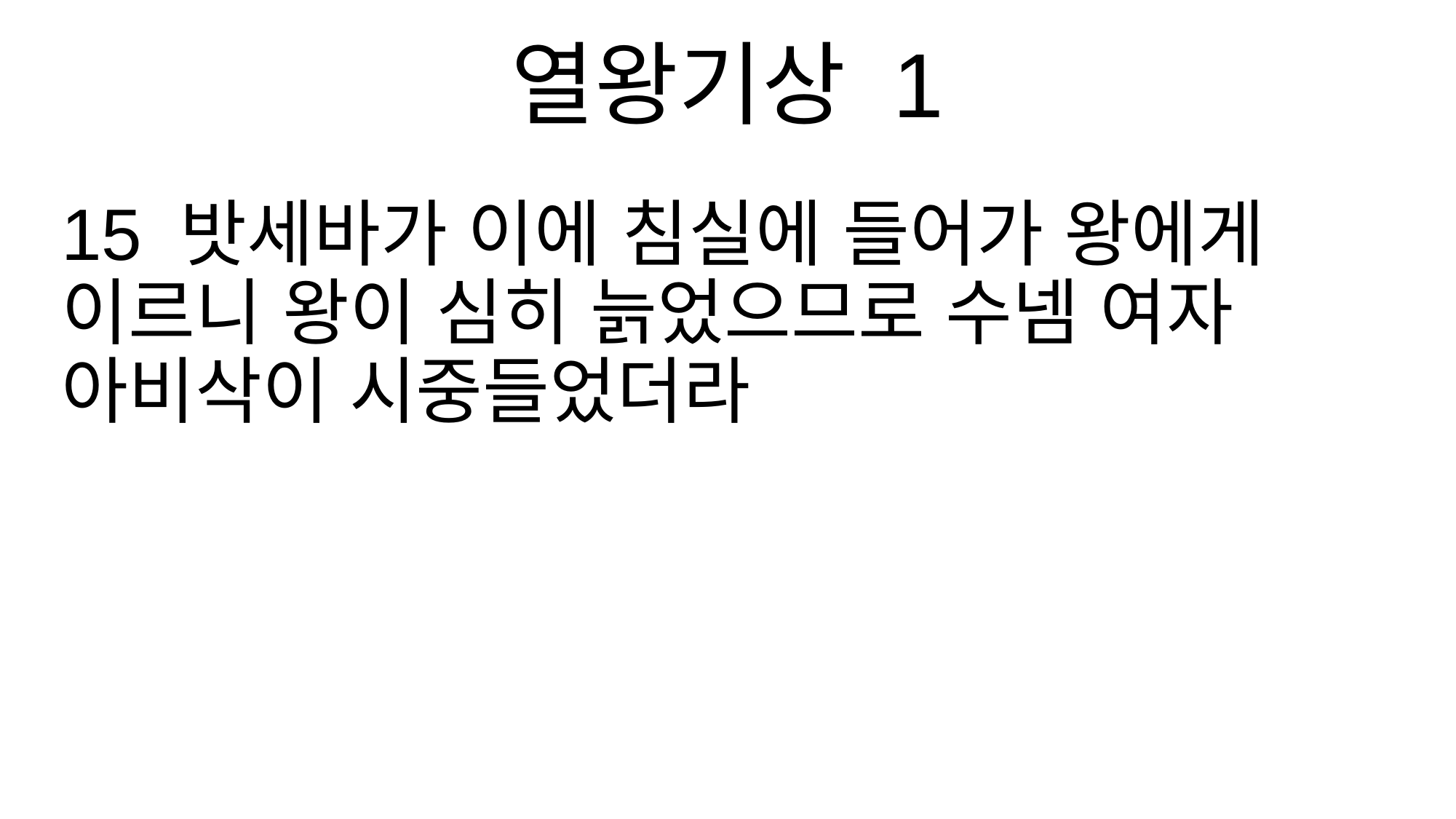

열왕기상 1
15 밧세바가 이에 침실에 들어가 왕에게 이르니 왕이 심히 늙었으므로 수넴 여자 아비삭이 시중들었더라